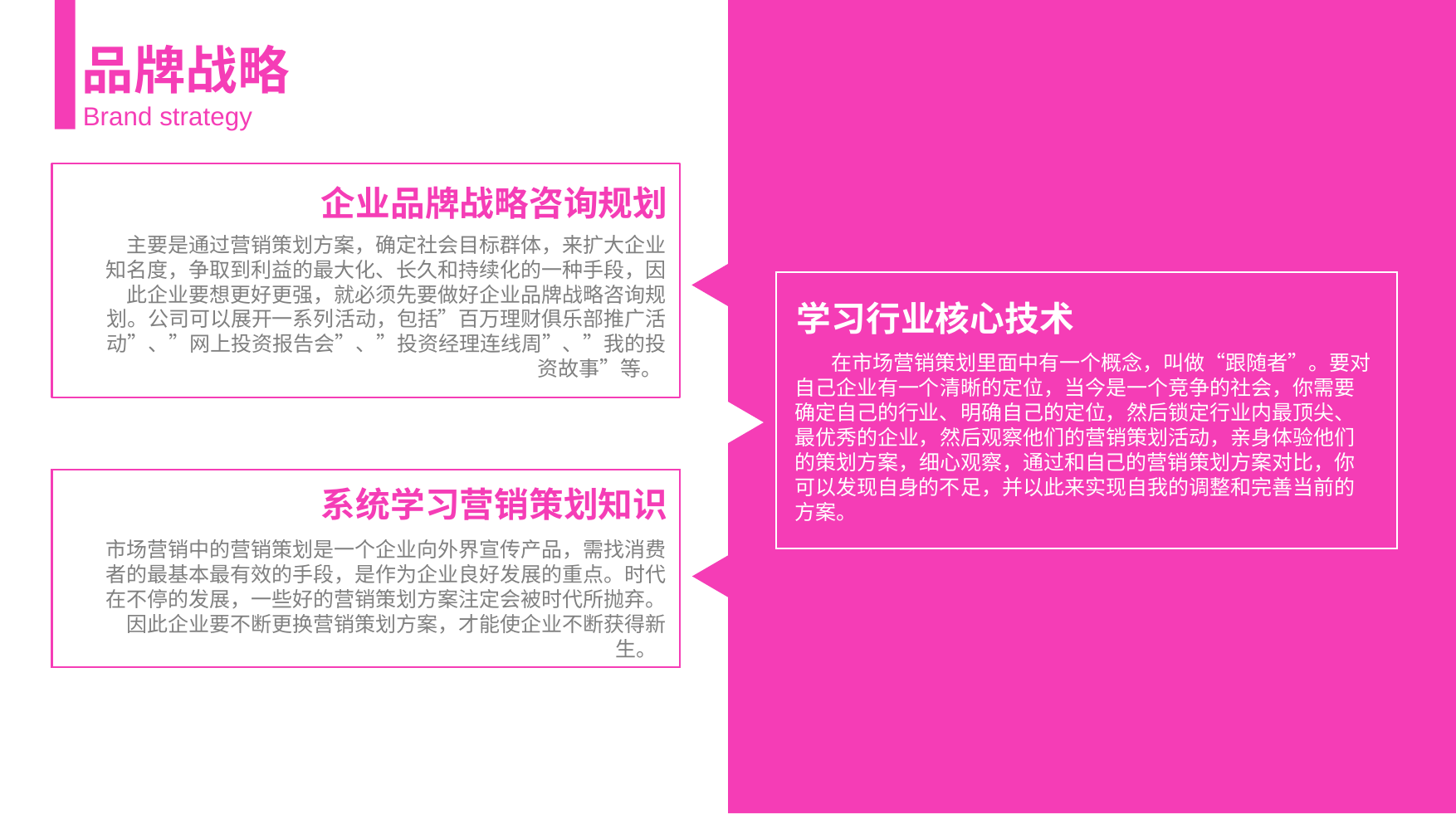

品牌战略
Brand strategy

企业品牌战略咨询规划
       主要是通过营销策划方案，确定社会目标群体，来扩大企业知名度，争取到利益的最大化、长久和持续化的一种手段，因此企业要想更好更强，就必须先要做好企业品牌战略咨询规划。公司可以展开一系列活动，包括”百万理财俱乐部推广活动”、”网上投资报告会”、”投资经理连线周”、”我的投资故事”等。

学习行业核心技术
       在市场营销策划里面中有一个概念，叫做“跟随者”。要对自己企业有一个清晰的定位，当今是一个竞争的社会，你需要确定自己的行业、明确自己的定位，然后锁定行业内最顶尖、最优秀的企业，然后观察他们的营销策划活动，亲身体验他们的策划方案，细心观察，通过和自己的营销策划方案对比，你可以发现自身的不足，并以此来实现自我的调整和完善当前的方案。

系统学习营销策划知识
市场营销中的营销策划是一个企业向外界宣传产品，需找消费者的最基本最有效的手段，是作为企业良好发展的重点。时代在不停的发展，一些好的营销策划方案注定会被时代所抛弃。因此企业要不断更换营销策划方案，才能使企业不断获得新生。